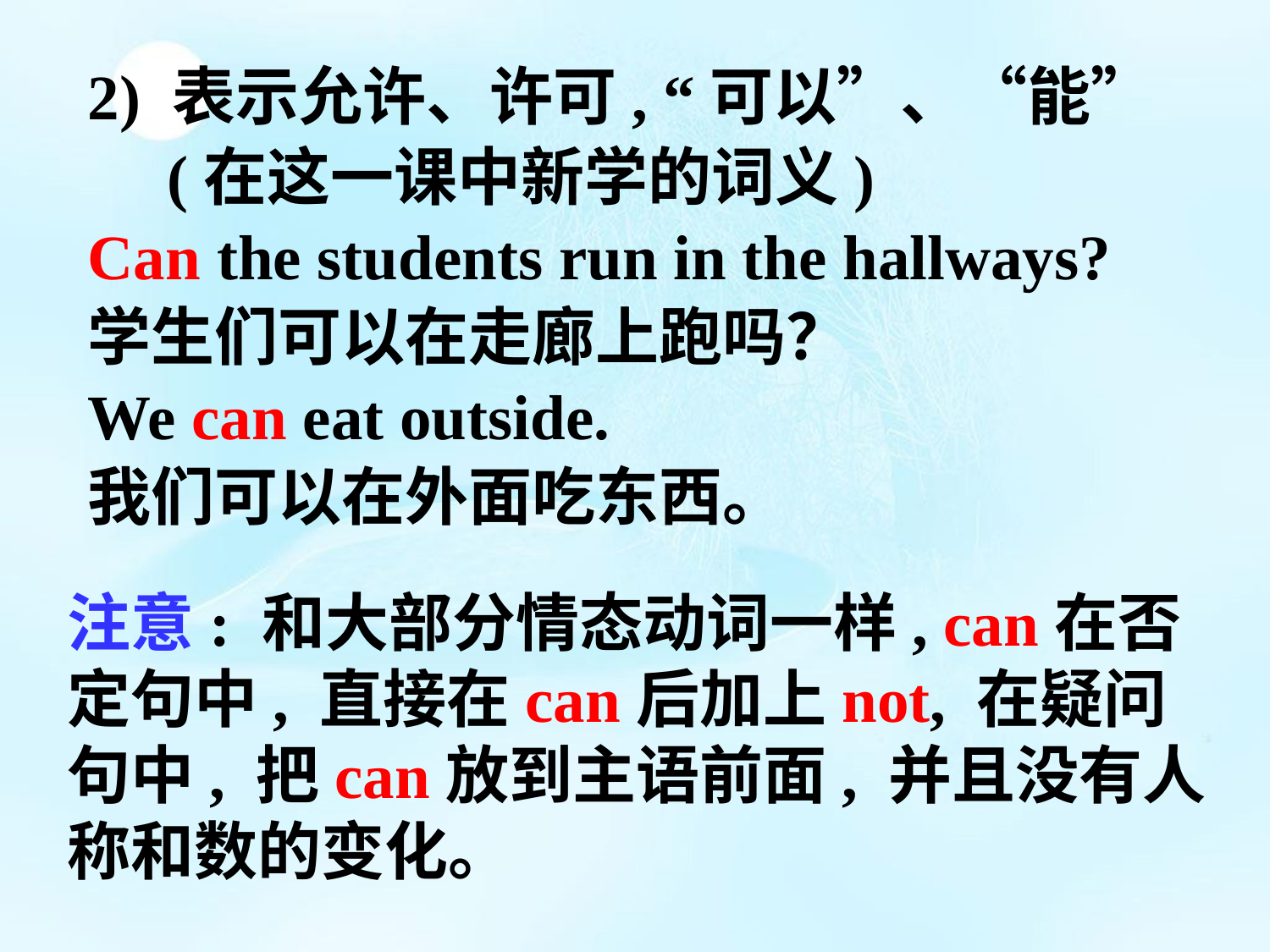

2) 表示允许、许可, “可以”、“能”
     (在这一课中新学的词义)
Can the students run in the hallways?
学生们可以在走廊上跑吗？
We can eat outside.
我们可以在外面吃东西。
注意: 和大部分情态动词一样, can在否定句中, 直接在can后加上not, 在疑问句中, 把can放到主语前面, 并且没有人称和数的变化。